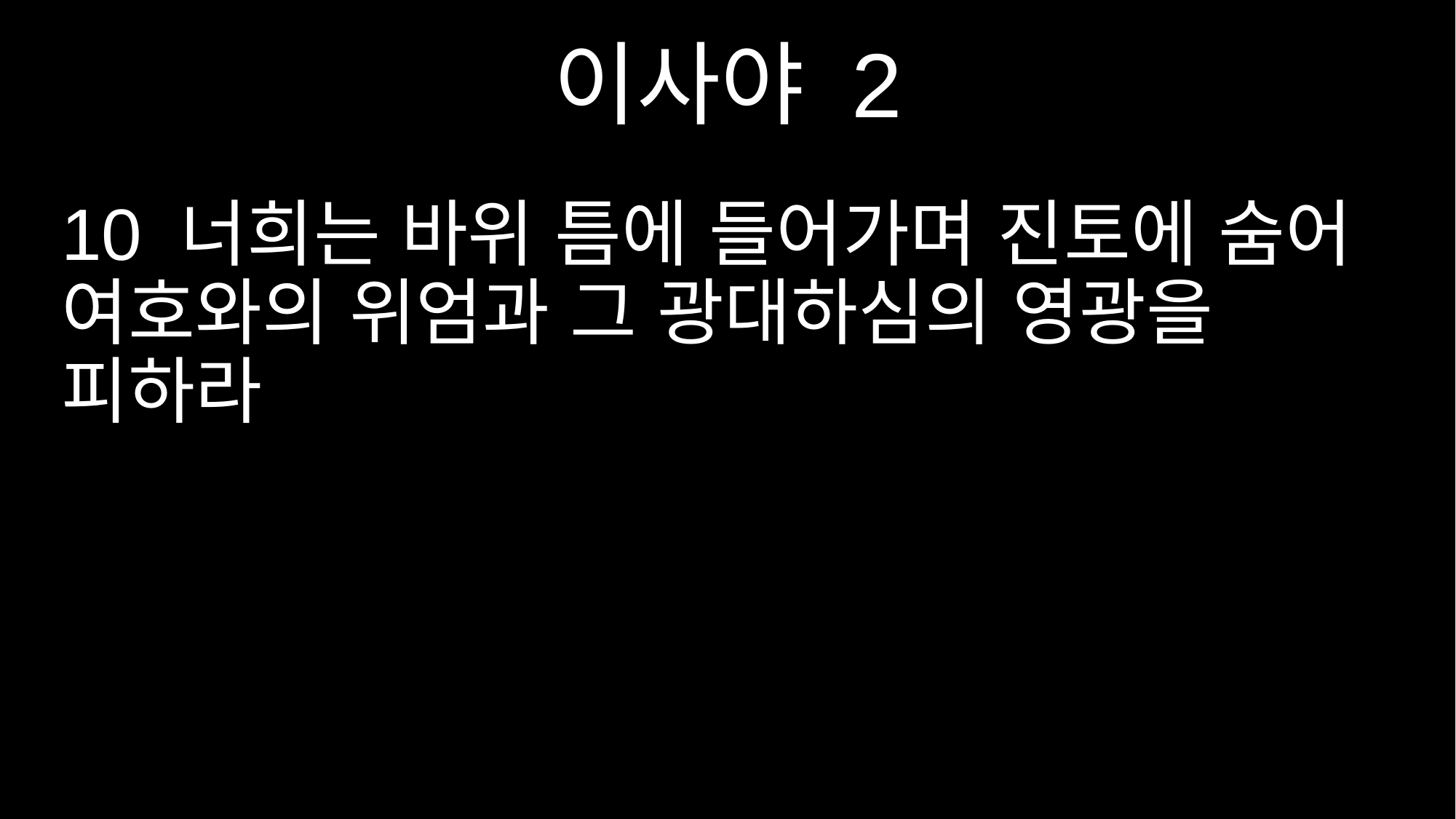

이사야 2
10 너희는 바위 틈에 들어가며 진토에 숨어 여호와의 위엄과 그 광대하심의 영광을 피하라